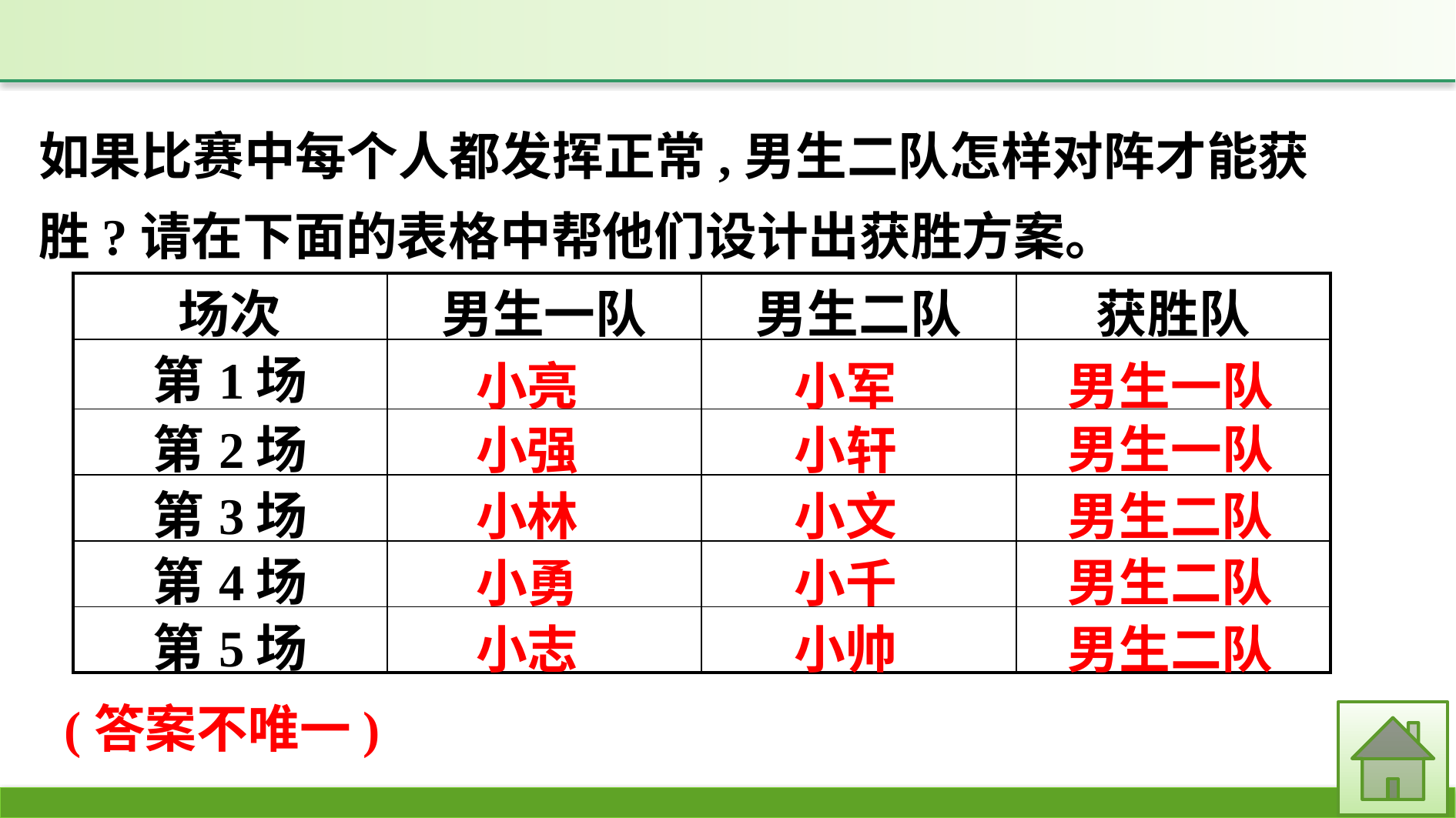

如果比赛中每个人都发挥正常,男生二队怎样对阵才能获胜?请在下面的表格中帮他们设计出获胜方案。
| 场次 | 男生一队 | 男生二队 | 获胜队 |
| --- | --- | --- | --- |
| 第1场 |  |  |  |
| 第2场 |  |  |  |
| 第3场 |  |  |  |
| 第4场 |  |  |  |
| 第5场 |  |  |  |
男生一队
小军
小亮
男生一队
小轩
小强
男生二队
小文
小林
男生二队
小千
小勇
男生二队
小帅
小志
(答案不唯一)